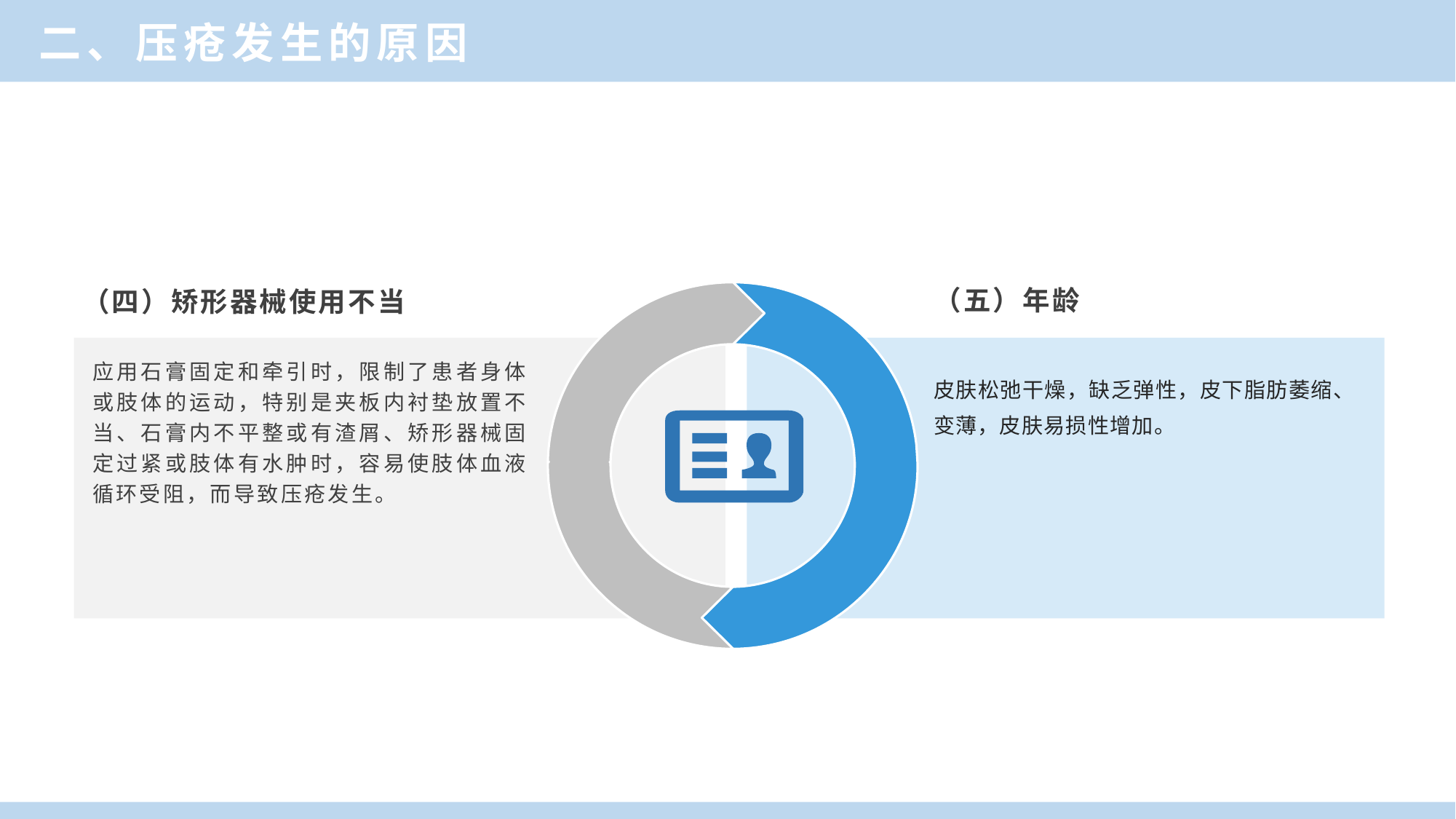

二、压疮发生的原因
（五）年龄
（四）矫形器械使用不当

应用石膏固定和牵引时，限制了患者身体或肢体的运动，特别是夹板内衬垫放置不当、石膏内不平整或有渣屑、矫形器械固定过紧或肢体有水肿时，容易使肢体血液循环受阻，而导致压疮发生。
皮肤松弛干燥，缺乏弹性，皮下脂肪萎缩、变薄，皮肤易损性增加。